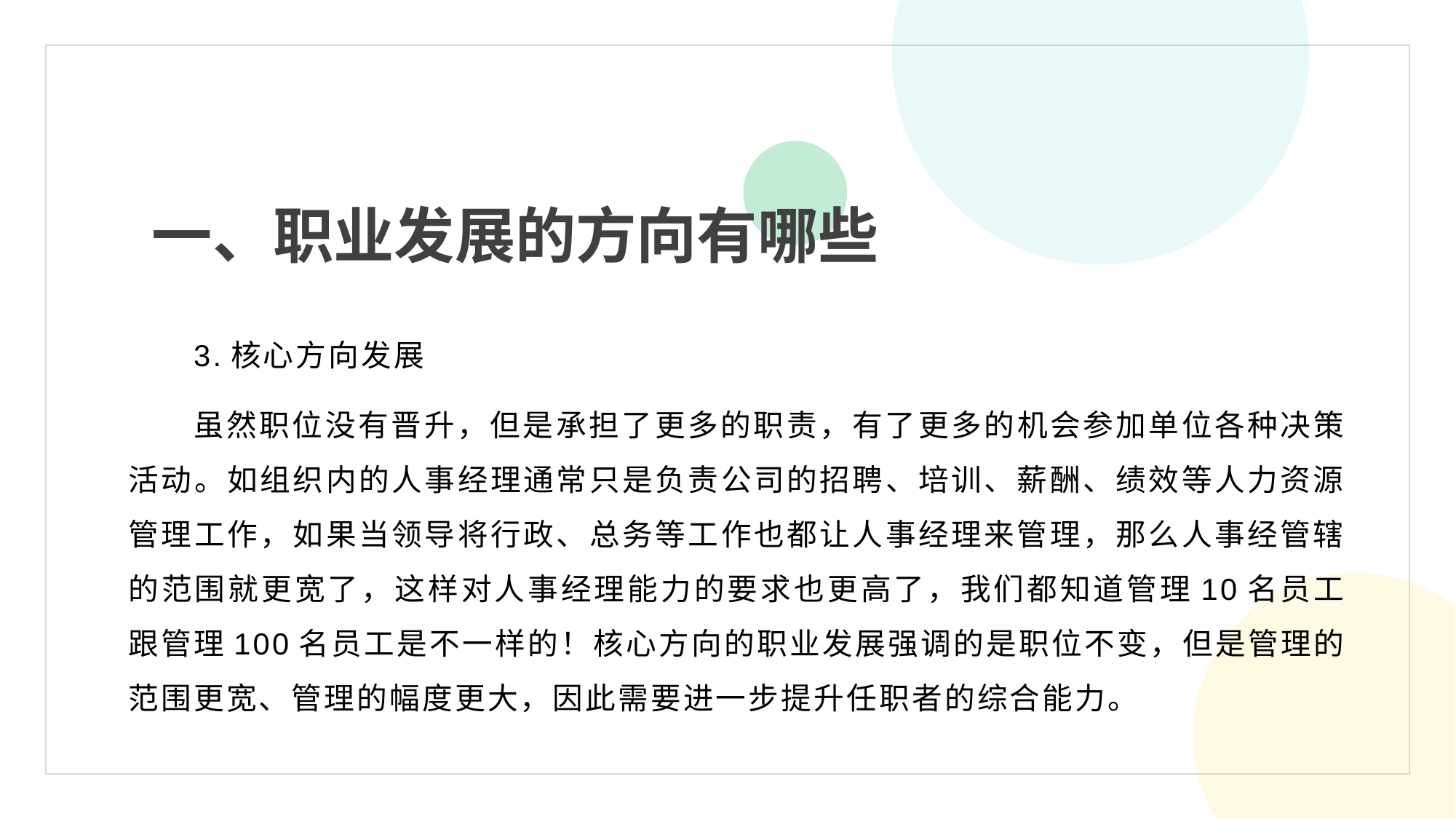

一、职业发展的方向有哪些
3.核心方向发展
虽然职位没有晋升，但是承担了更多的职责，有了更多的机会参加单位各种决策活动。如组织内的人事经理通常只是负责公司的招聘、培训、薪酬、绩效等人力资源管理工作，如果当领导将行政、总务等工作也都让人事经理来管理，那么人事经管辖的范围就更宽了，这样对人事经理能力的要求也更高了，我们都知道管理10名员工跟管理100名员工是不一样的！核心方向的职业发展强调的是职位不变，但是管理的范围更宽、管理的幅度更大，因此需要进一步提升任职者的综合能力。